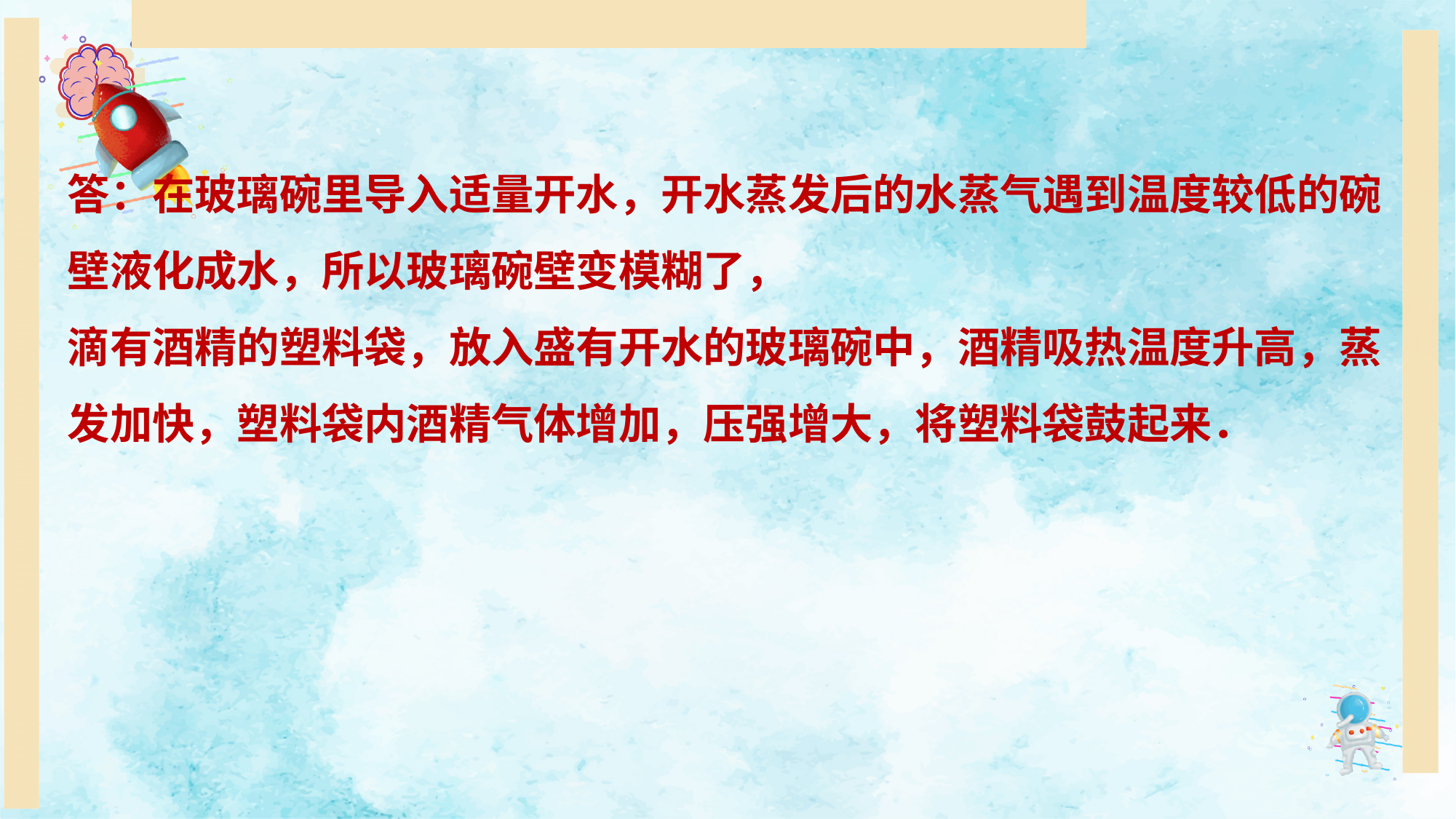

答：在玻璃碗里导入适量开水，开水蒸发后的水蒸气遇到温度较低的碗壁液化成水，所以玻璃碗壁变模糊了，
滴有酒精的塑料袋，放入盛有开水的玻璃碗中，酒精吸热温度升高，蒸发加快，塑料袋内酒精气体增加，压强增大，将塑料袋鼓起来．